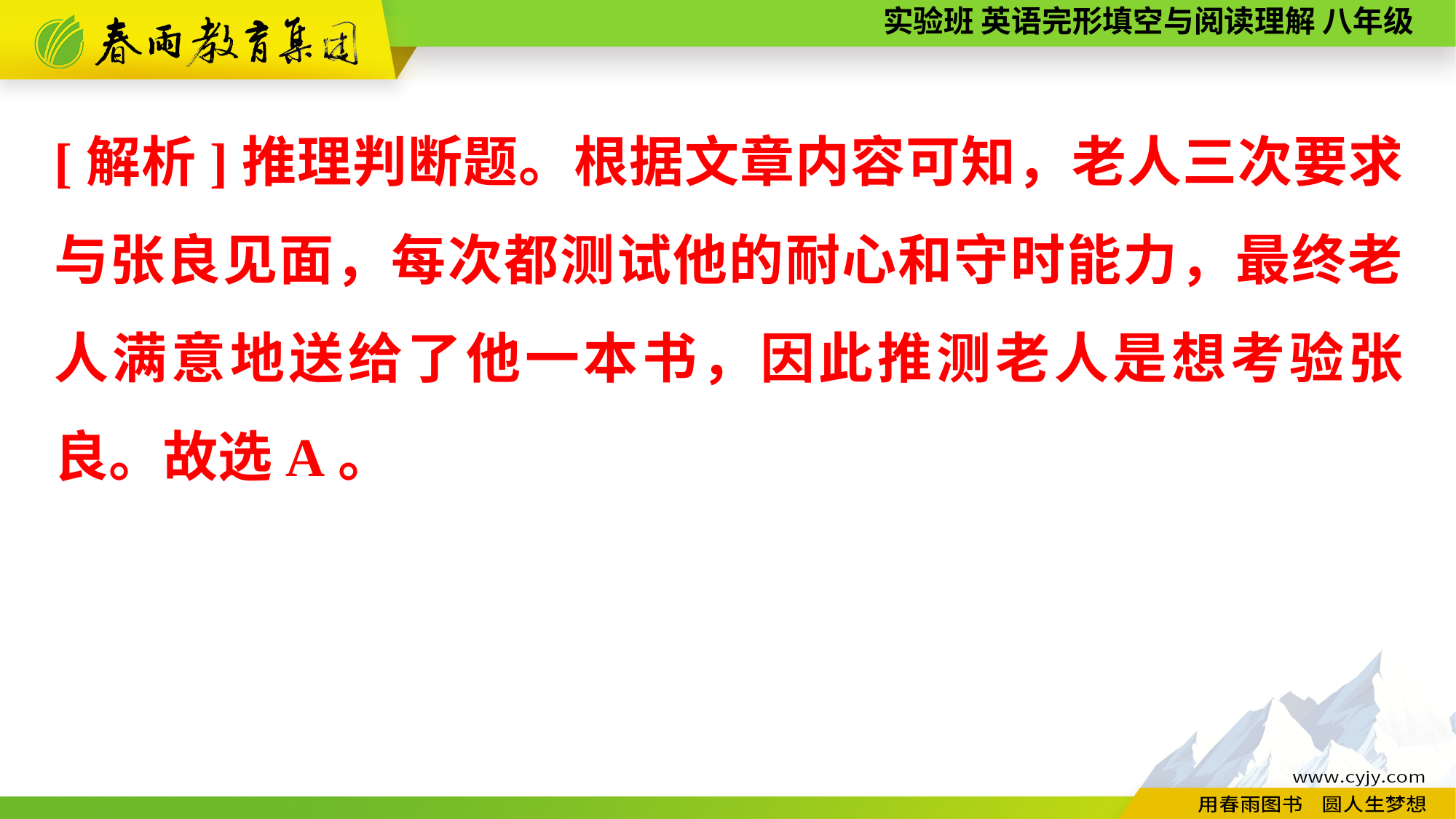

[解析]推理判断题。根据文章内容可知，老人三次要求与张良见面，每次都测试他的耐心和守时能力，最终老人满意地送给了他一本书，因此推测老人是想考验张良。故选A。